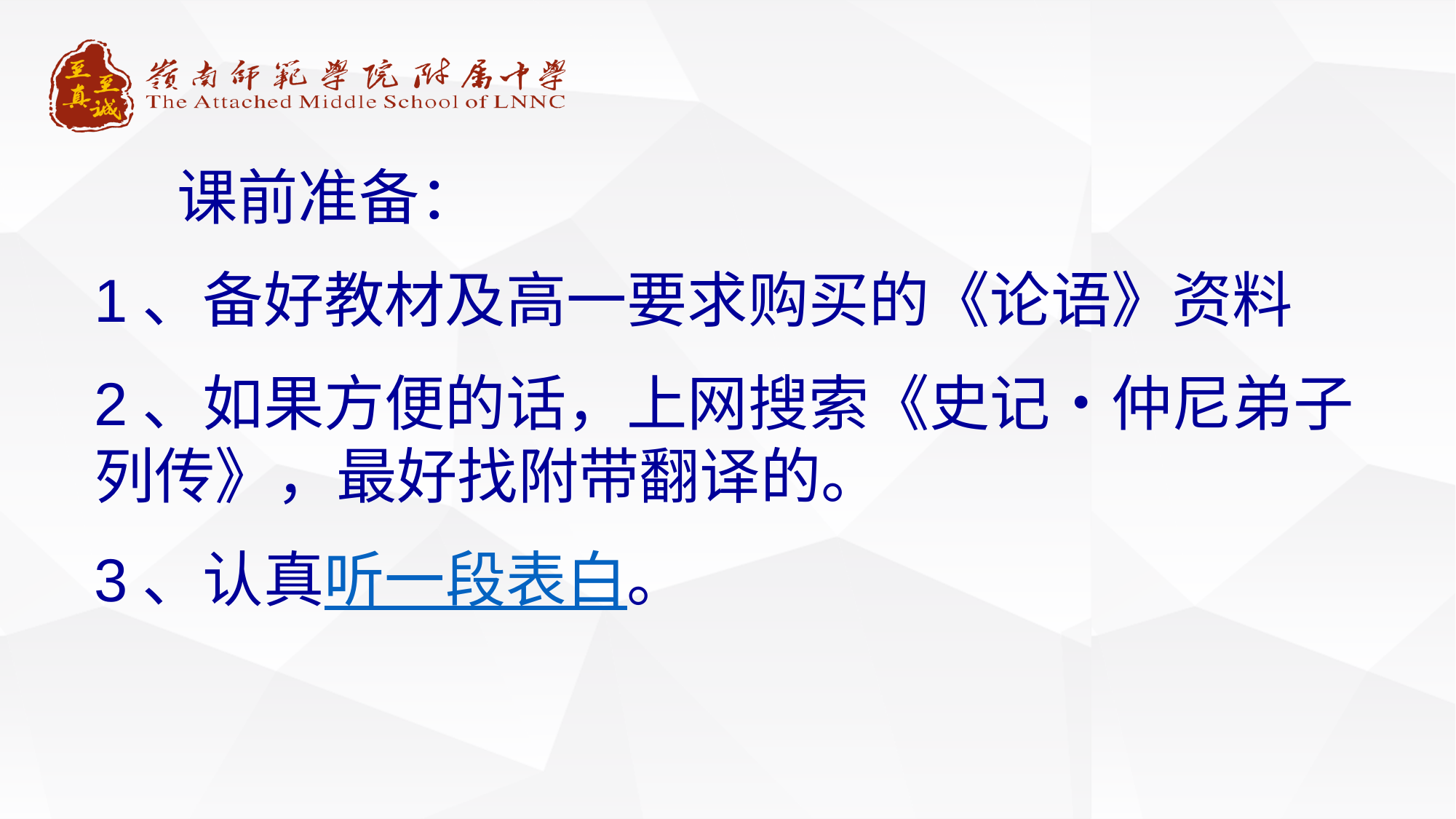

课前准备：
1、备好教材及高一要求购买的《论语》资料
2、如果方便的话，上网搜索《史记•仲尼弟子列传》，最好找附带翻译的。
3、认真听一段表白。